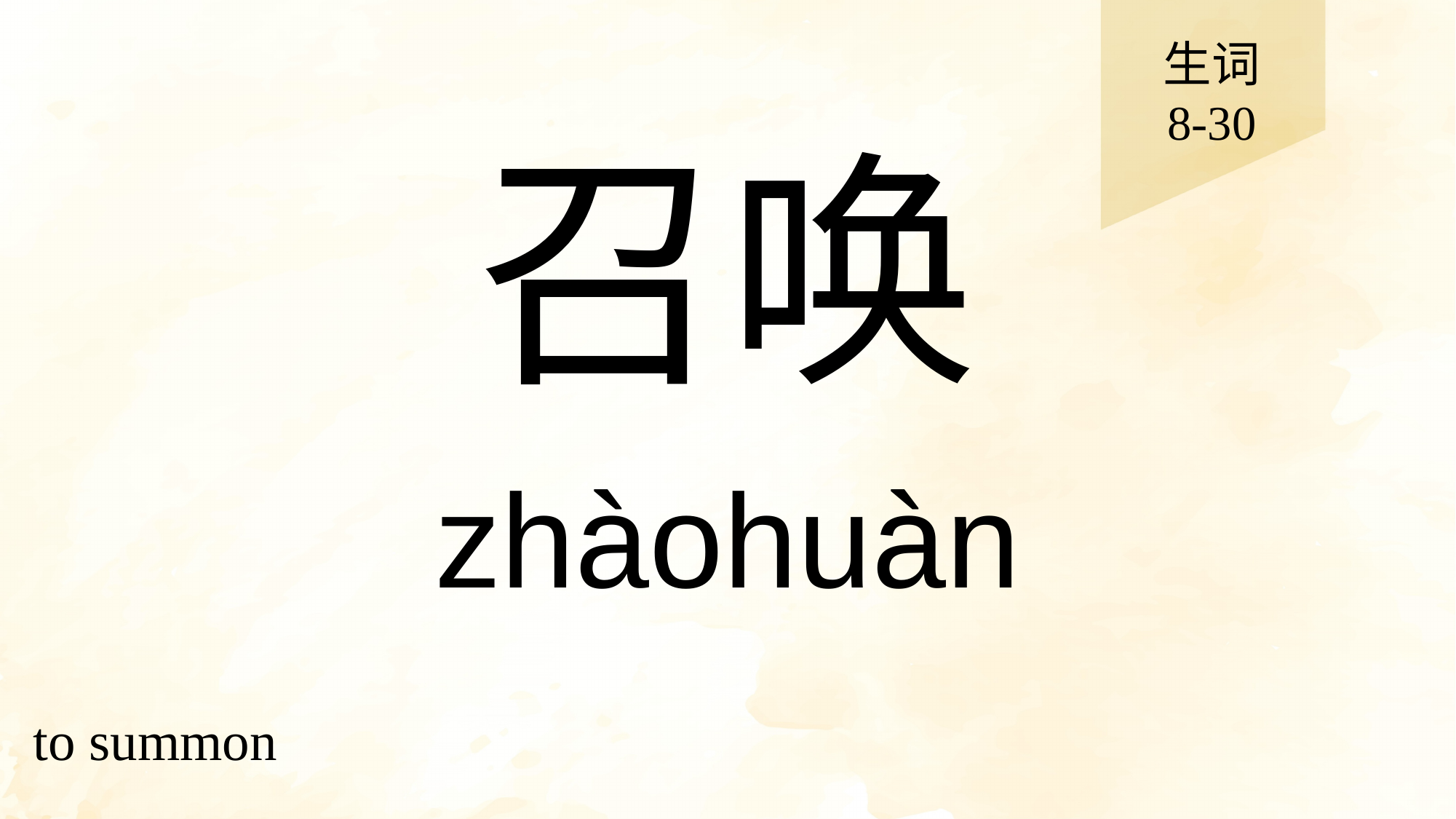

生词
8-30
# 召唤
zhàohuàn
to summon